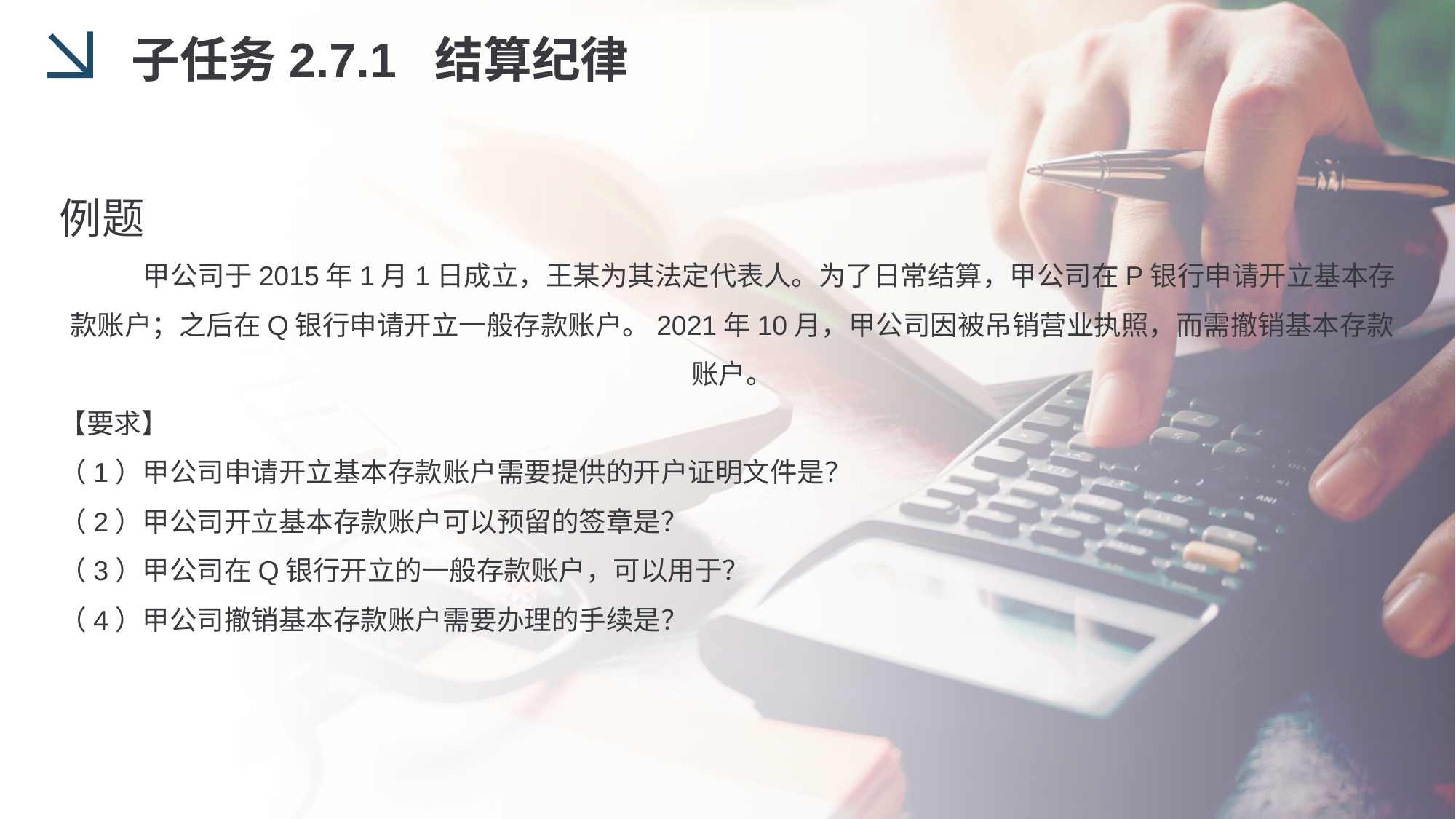

子任务2.7.1  结算纪律

例题
           甲公司于2015年1月1日成立，王某为其法定代表人。为了日常结算，甲公司在P银行申请开立基本存款账户；之后在Q银行申请开立一般存款账户。2021年10月，甲公司因被吊销营业执照，而需撤销基本存款账户。
【要求】
（1）甲公司申请开立基本存款账户需要提供的开户证明文件是？
（2）甲公司开立基本存款账户可以预留的签章是？
（3）甲公司在Q银行开立的一般存款账户，可以用于？
（4）甲公司撤销基本存款账户需要办理的手续是？